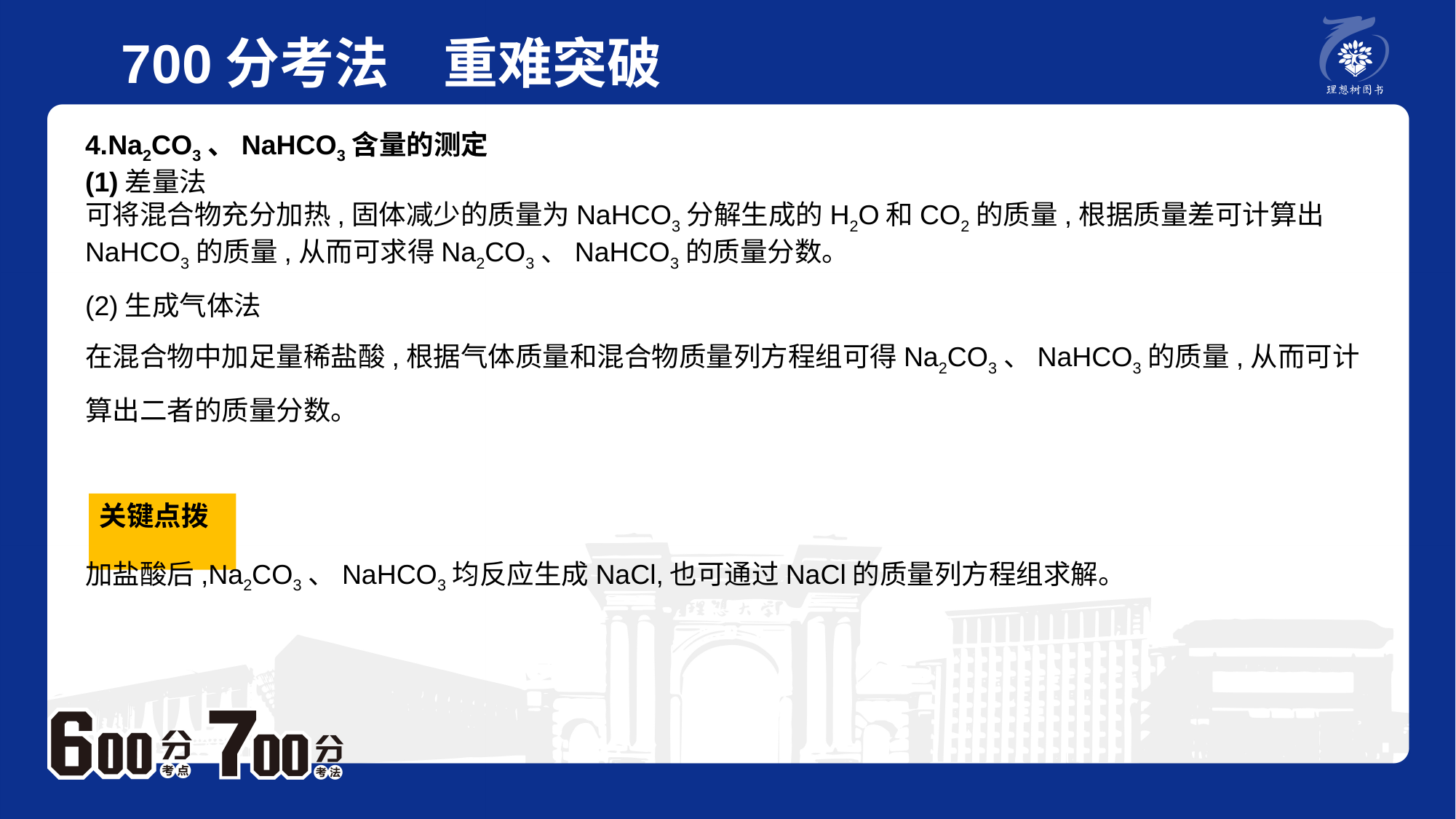

700分考法　重难突破
4.Na2CO3、NaHCO3含量的测定(1)差量法可将混合物充分加热,固体减少的质量为NaHCO3分解生成的H2O和CO2的质量,根据质量差可计算出NaHCO3的质量,从而可求得Na2CO3、NaHCO3的质量分数。(2)生成气体法
在混合物中加足量稀盐酸,根据气体质量和混合物质量列方程组可得Na2CO3、NaHCO3的质量,从而可计算出二者的质量分数。

关键点拨
加盐酸后,Na2CO3、NaHCO3均反应生成NaCl,也可通过NaCl的质量列方程组求解。